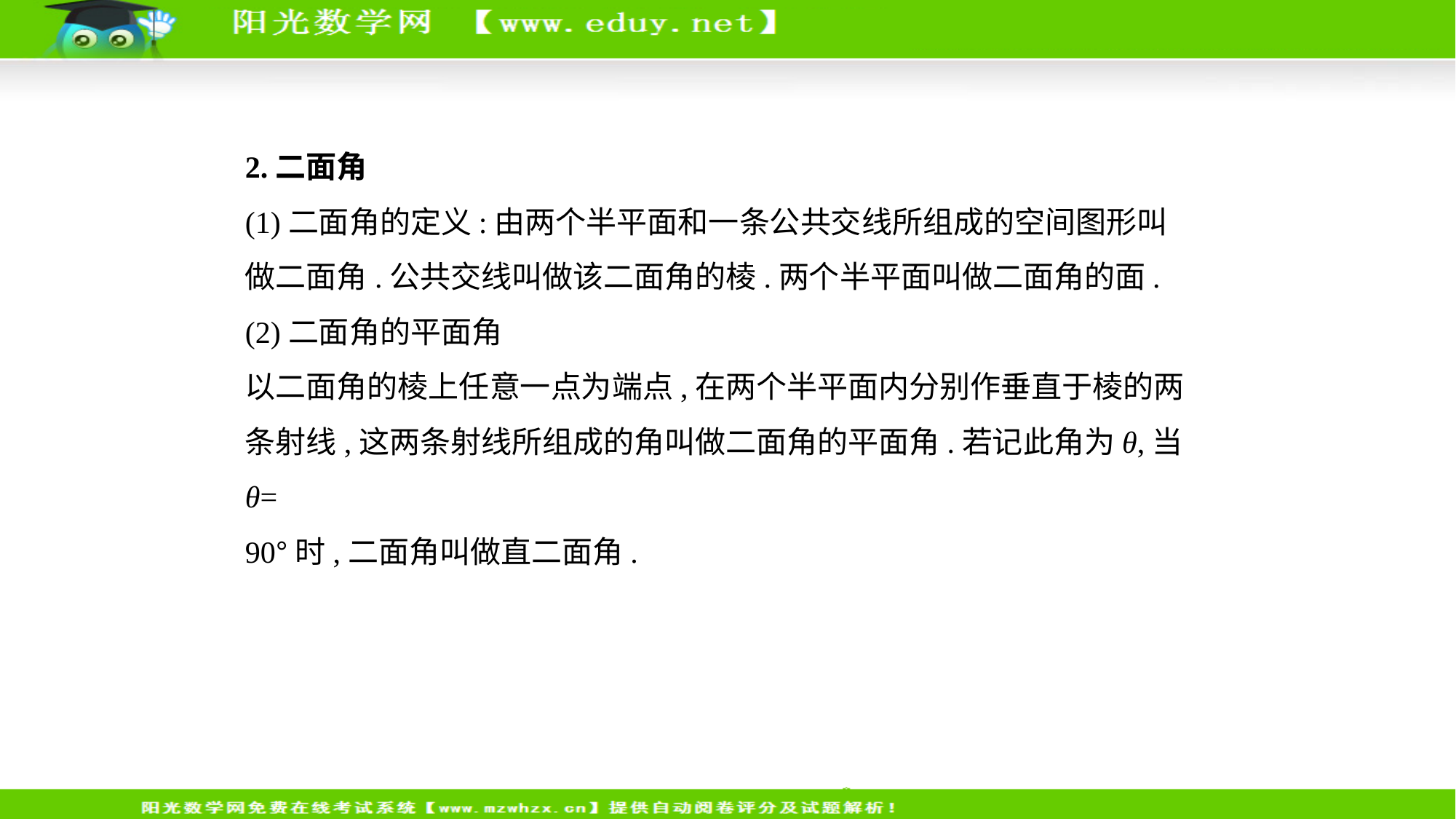

2.二面角
(1)二面角的定义:由两个半平面和一条公共交线所组成的空间图形叫
做二面角.公共交线叫做该二面角的棱.两个半平面叫做二面角的面.
(2)二面角的平面角
以二面角的棱上任意一点为端点,在两个半平面内分别作垂直于棱的两
条射线,这两条射线所组成的角叫做二面角的平面角.若记此角为θ,当θ=
90°时,二面角叫做直二面角.